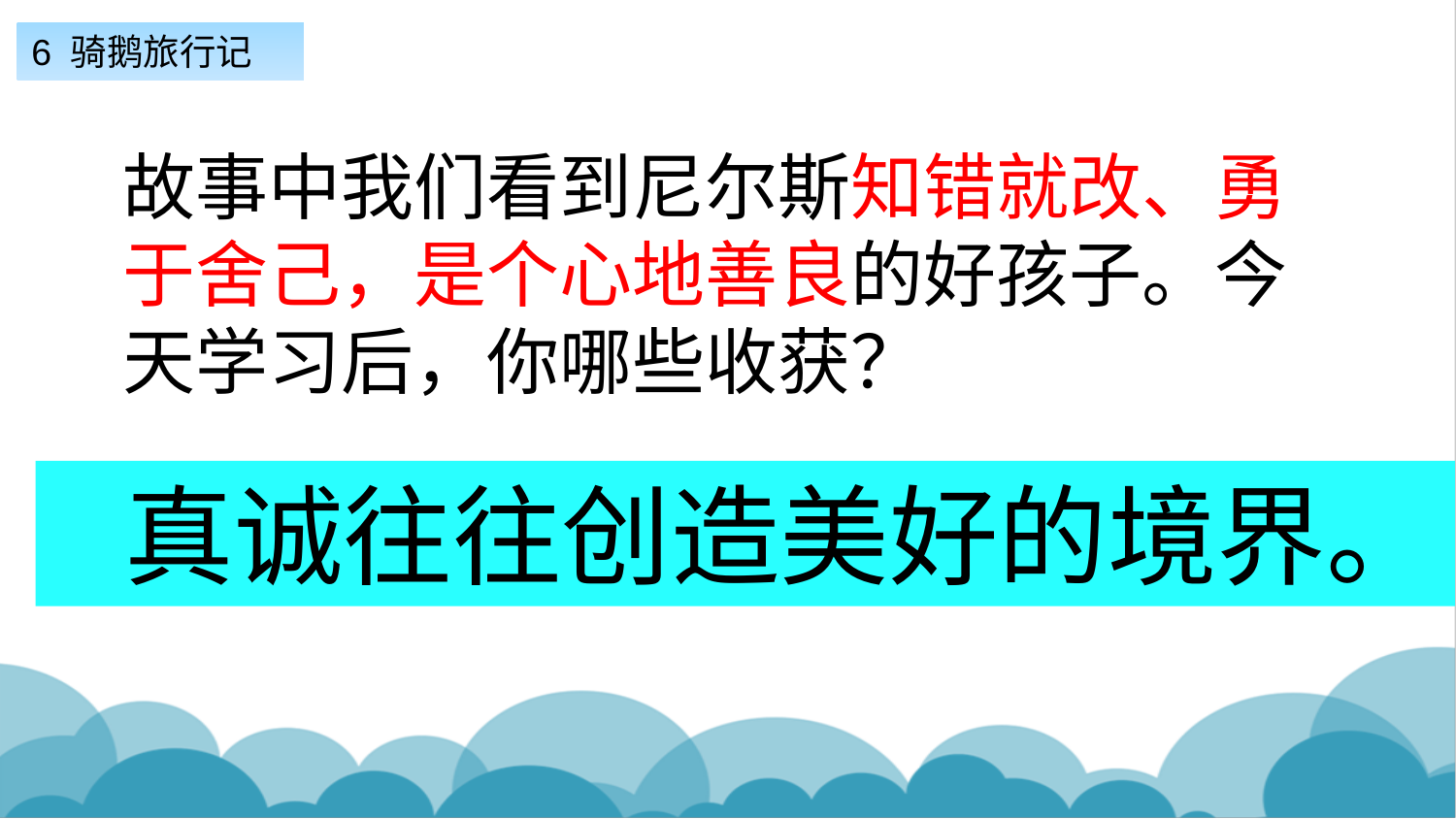

故事中我们看到尼尔斯知错就改、勇于舍己，是个心地善良的好孩子。今天学习后，你哪些收获？
  真诚往往创造美好的境界。